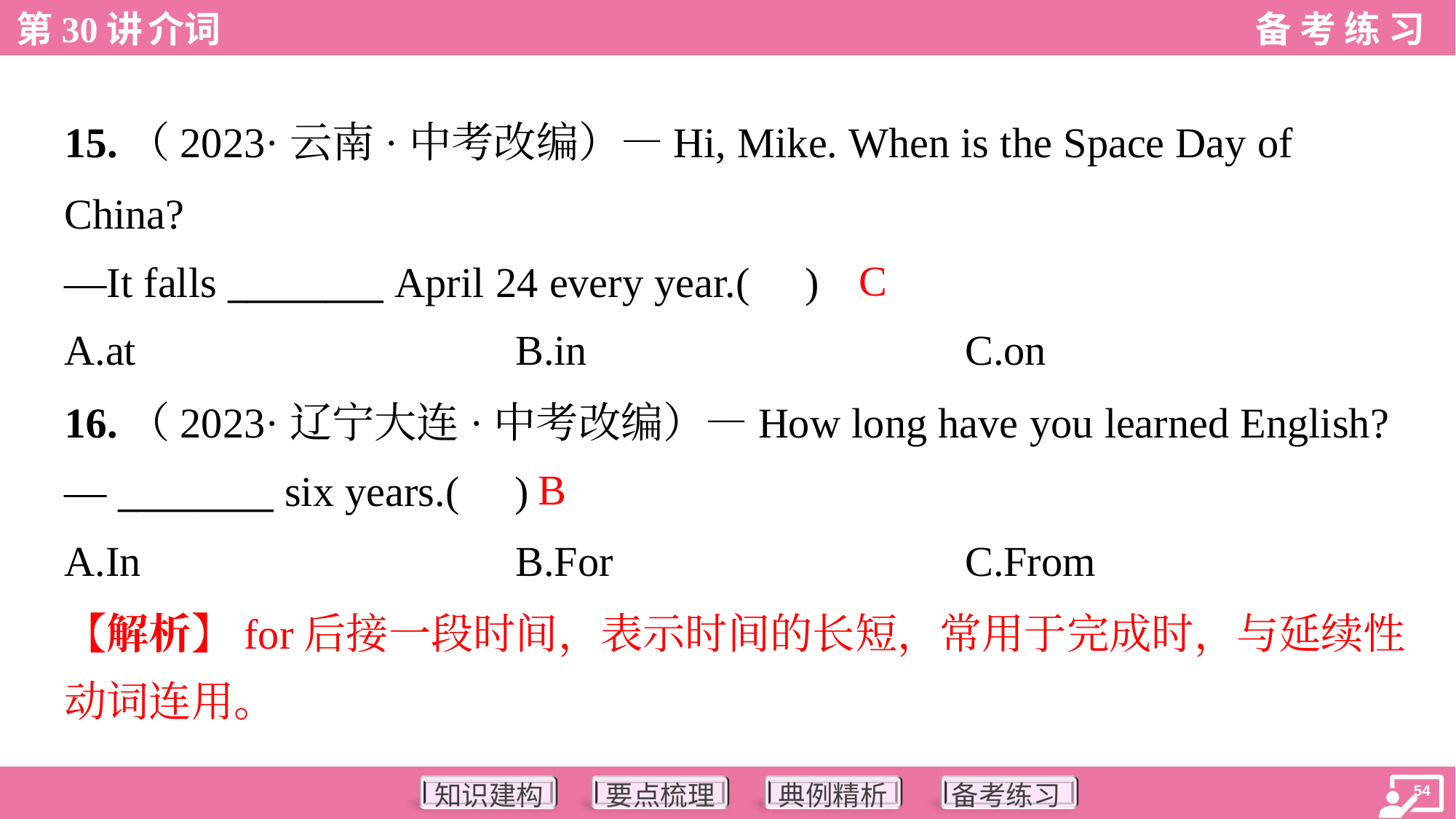

15.（2023·云南·中考改编）—Hi, Mike. When is the Space Day of
China?
—It falls ________ April 24 every year.(     )
C
A.at	B.in	C.on
16.（2023·辽宁大连·中考改编）—How long have you learned English?
— ________ six years.(     )
B
A.In	B.For	C.From
【解析】for后接一段时间，表示时间的长短，常用于完成时，与延续性
动词连用。